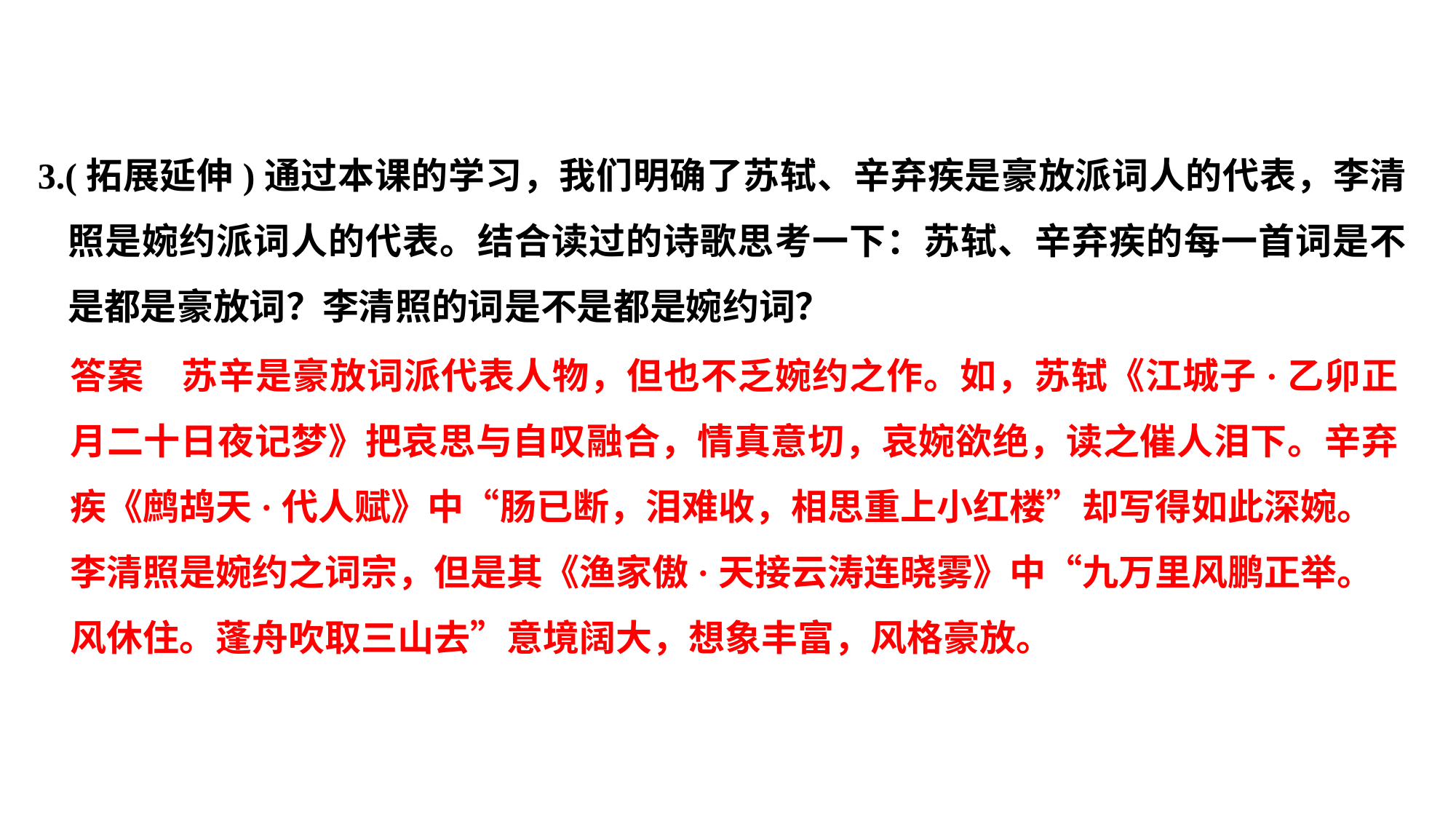

3.(拓展延伸)通过本课的学习，我们明确了苏轼、辛弃疾是豪放派词人的代表，李清照是婉约派词人的代表。结合读过的诗歌思考一下：苏轼、辛弃疾的每一首词是不是都是豪放词？李清照的词是不是都是婉约词？
答案　苏辛是豪放词派代表人物，但也不乏婉约之作。如，苏轼《江城子·乙卯正月二十日夜记梦》把哀思与自叹融合，情真意切，哀婉欲绝，读之催人泪下。辛弃疾《鹧鸪天·代人赋》中“肠已断，泪难收，相思重上小红楼”却写得如此深婉。
李清照是婉约之词宗，但是其《渔家傲·天接云涛连晓雾》中“九万里风鹏正举。风休住。蓬舟吹取三山去”意境阔大，想象丰富，风格豪放。